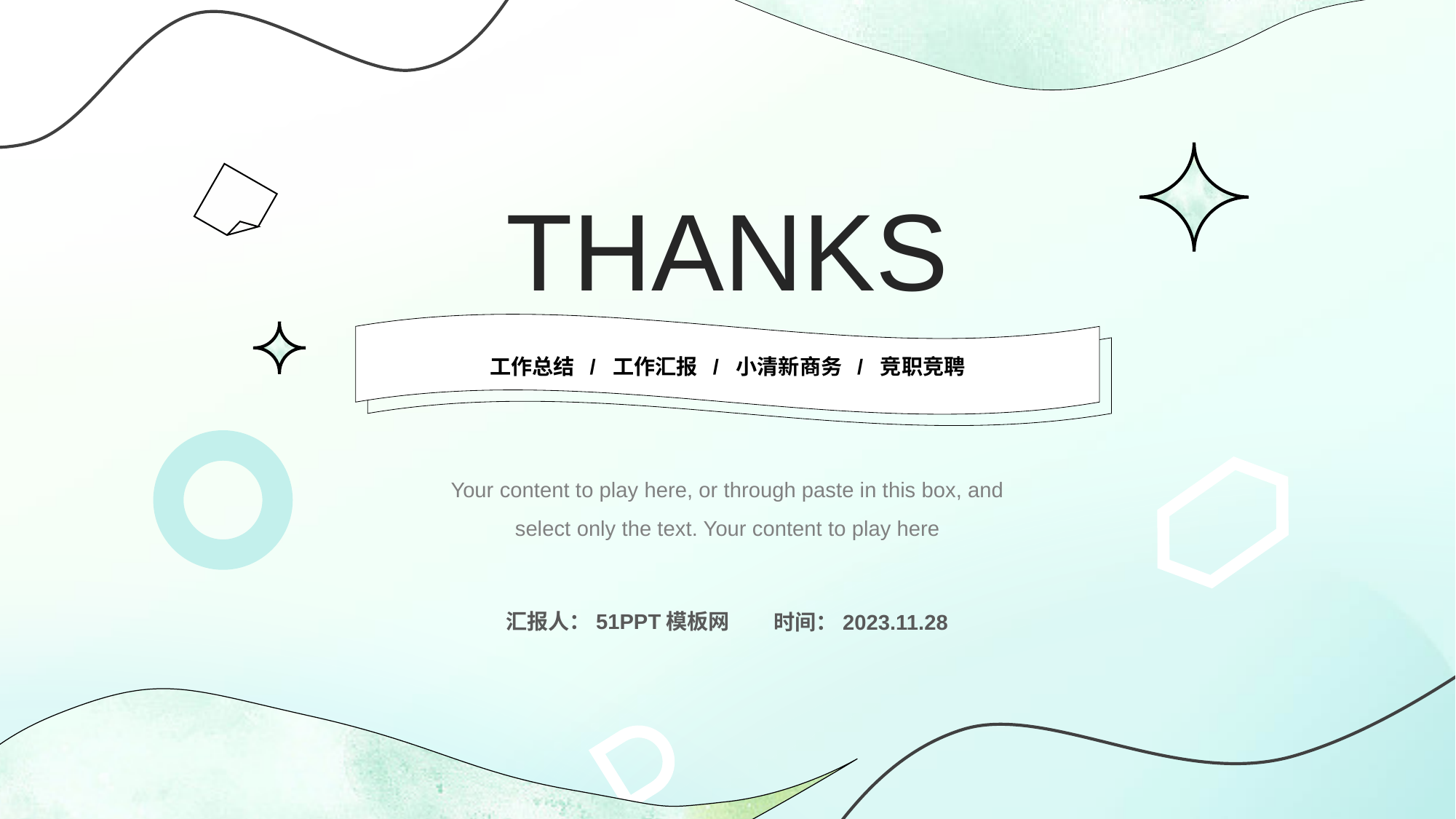

THANKS

工作总结  /  工作汇报  /  小清新商务  /  竞职竞聘

Your content to play here, or through paste in this box, and select only the text. Your content to play here

汇报人：51PPT模板网
时间：2023.11.28